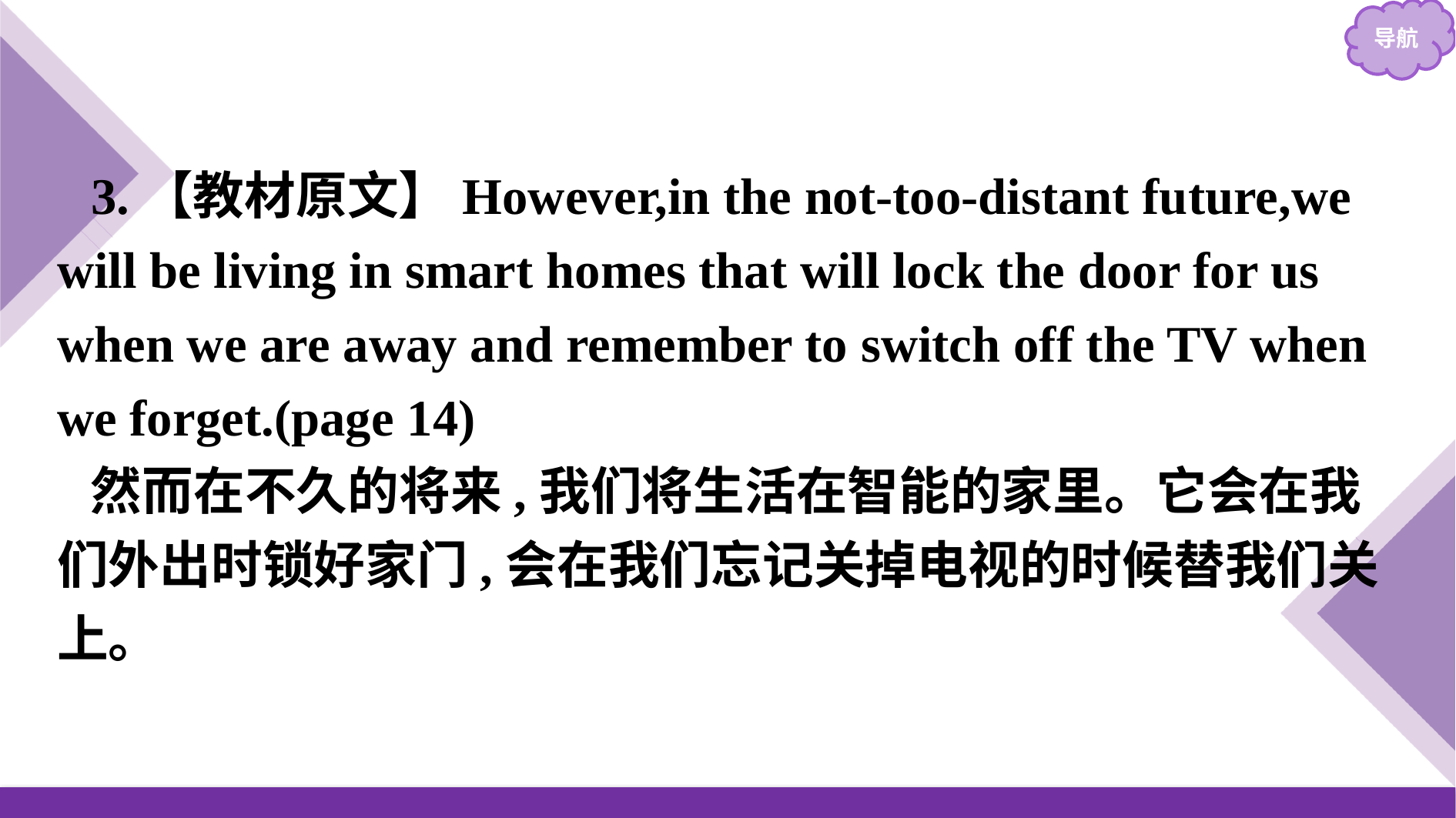

3.【教材原文】However,in the not-too-distant future,we will be living in smart homes that will lock the door for us when we are away and remember to switch off the TV when we forget.(page 14)
然而在不久的将来,我们将生活在智能的家里。它会在我们外出时锁好家门,会在我们忘记关掉电视的时候替我们关上。